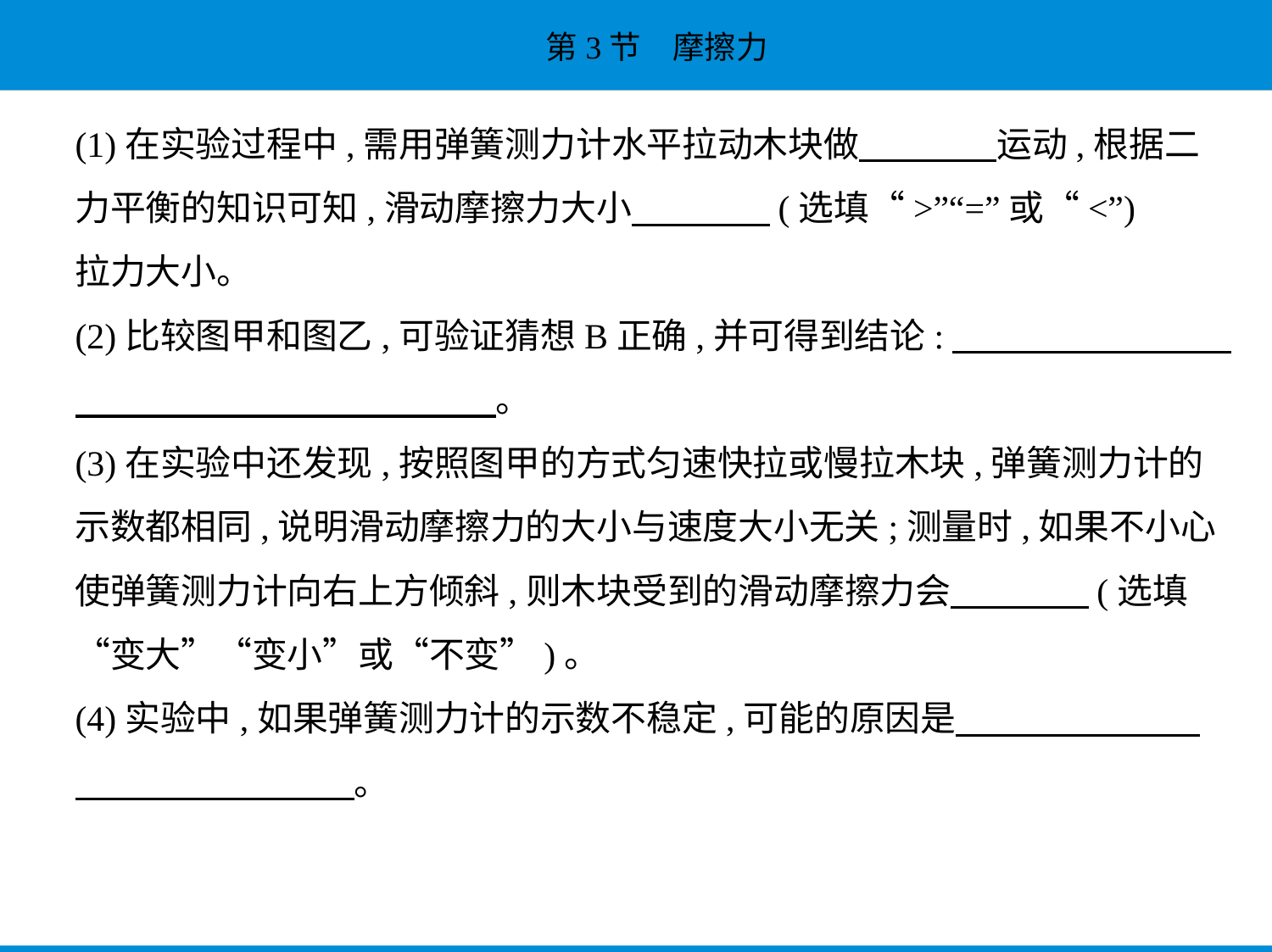

(1)在实验过程中,需用弹簧测力计水平拉动木块做　　　    运动,根据二
力平衡的知识可知,滑动摩擦力大小　　　    (选填“>”“=”或“<”)
拉力大小。
(2)比较图甲和图乙,可验证猜想B正确,并可得到结论:　　　　　　　    
　　　　　　　　　　　    。
(3)在实验中还发现,按照图甲的方式匀速快拉或慢拉木块,弹簧测力计的
示数都相同,说明滑动摩擦力的大小与速度大小无关;测量时,如果不小心
使弹簧测力计向右上方倾斜,则木块受到的滑动摩擦力会　　　    (选填
“变大”“变小”或“不变”)。
(4)实验中,如果弹簧测力计的示数不稳定,可能的原因是　　　　　　    
　　　　　　　    。